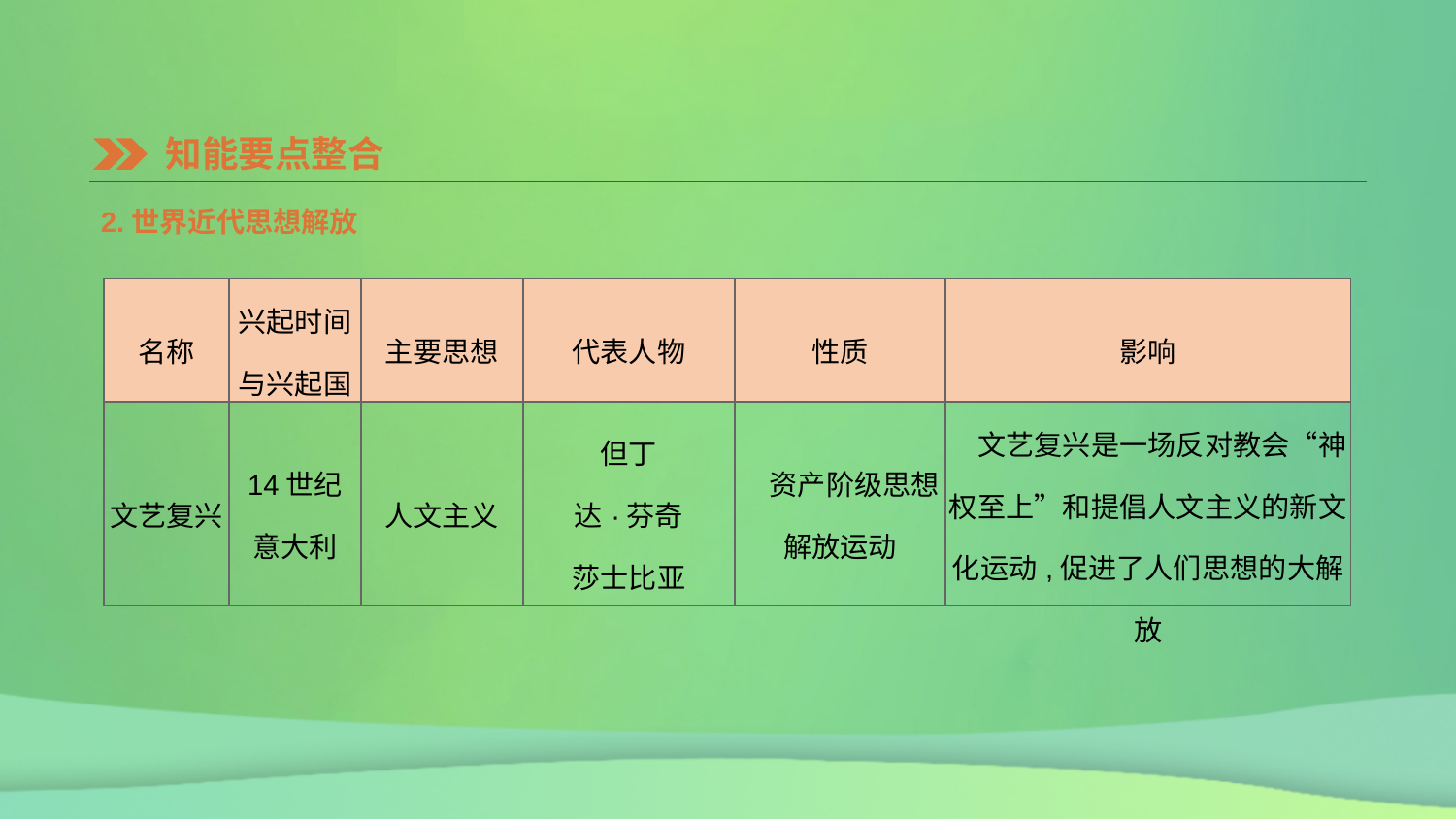

知能要点整合

2.世界近代思想解放
| 名称 | 兴起时间 与兴起国 | 主要思想 | 代表人物 | 性质 | 影响 |
| --- | --- | --- | --- | --- | --- |
| 文艺复兴 | 14世纪 意大利 | 人文主义 | 但丁 达·芬奇 莎士比亚 | 资产阶级思想解放运动 | 文艺复兴是一场反对教会“神权至上”和提倡人文主义的新文化运动,促进了人们思想的大解放 |